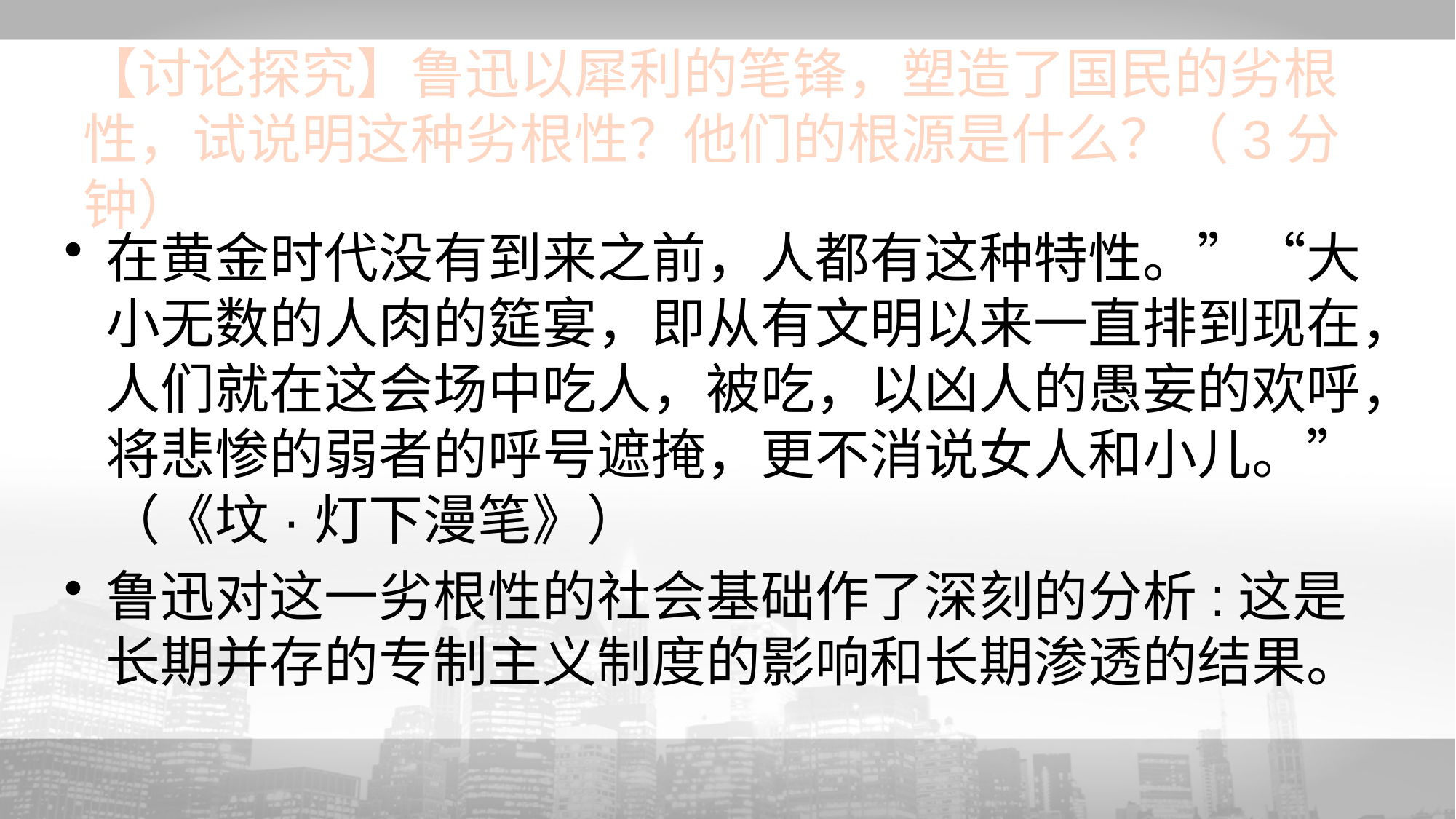

# 【讨论探究】鲁迅以犀利的笔锋，塑造了国民的劣根性，试说明这种劣根性？他们的根源是什么？（3分钟）
在黄金时代没有到来之前，人都有这种特性。”“大小无数的人肉的筵宴，即从有文明以来一直排到现在，人们就在这会场中吃人，被吃，以凶人的愚妄的欢呼，将悲惨的弱者的呼号遮掩，更不消说女人和小儿。”（《坟·灯下漫笔》）
鲁迅对这一劣根性的社会基础作了深刻的分析:这是长期并存的专制主义制度的影响和长期渗透的结果。